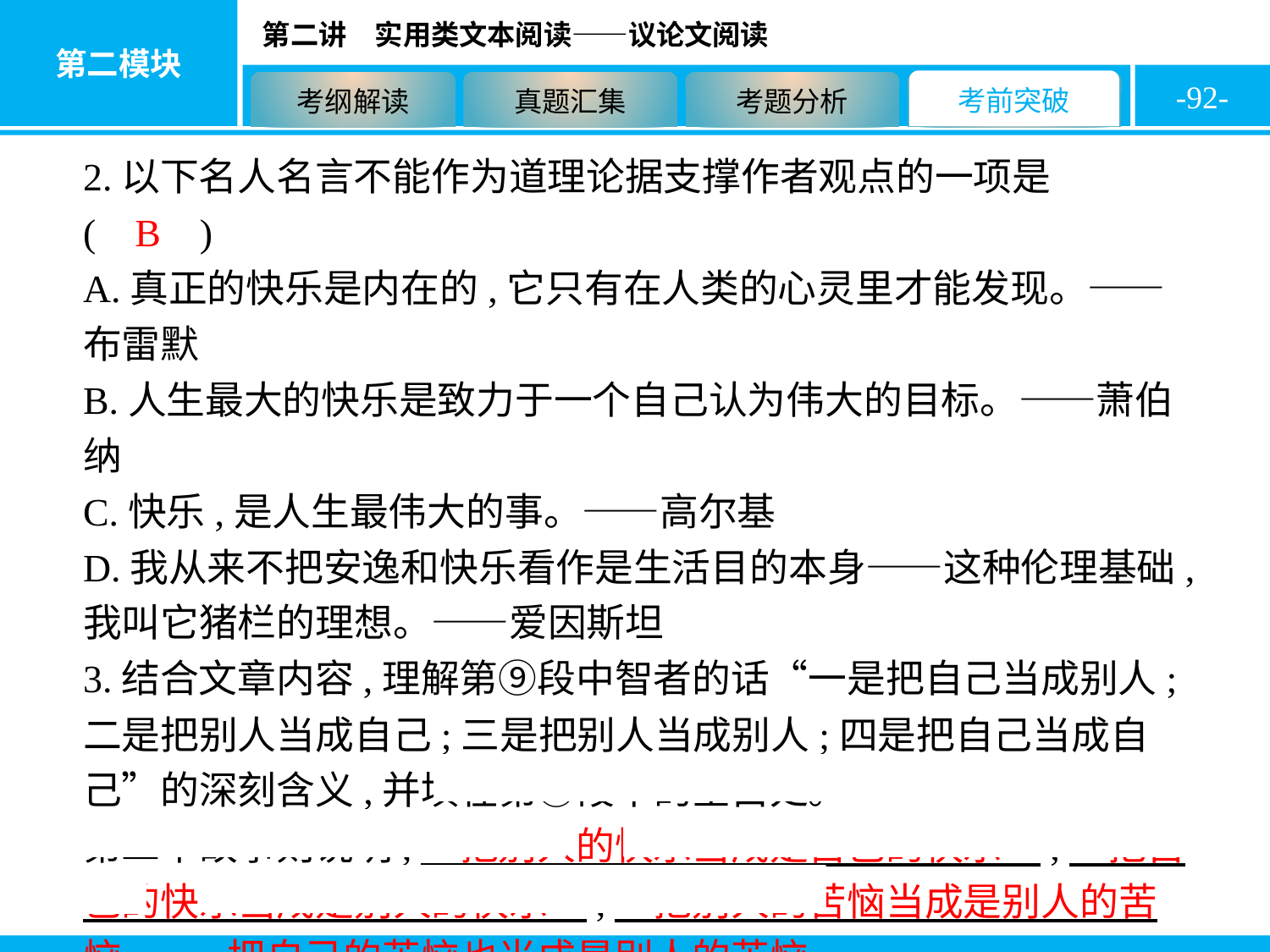

-92-
2.以下名人名言不能作为道理论据支撑作者观点的一项是(    B    )
A.真正的快乐是内在的,它只有在人类的心灵里才能发现。——布雷默
B.人生最大的快乐是致力于一个自己认为伟大的目标。——萧伯纳
C.快乐,是人生最伟大的事。——高尔基
D.我从来不把安逸和快乐看作是生活目的本身——这种伦理基础,我叫它猪栏的理想。——爱因斯坦
3.结合文章内容,理解第⑨段中智者的话“一是把自己当成别人;二是把别人当成自己;三是把别人当成别人;四是把自己当成自己”的深刻含义,并填在第⑩段中的空白处。
第二个故事则说明,　把别人的快乐当成是自己的快乐　,　把自己的快乐当成是别人的快乐　,　把别人的苦恼当成是别人的苦恼　,　把自己的苦恼也当成是别人的苦恼。　。